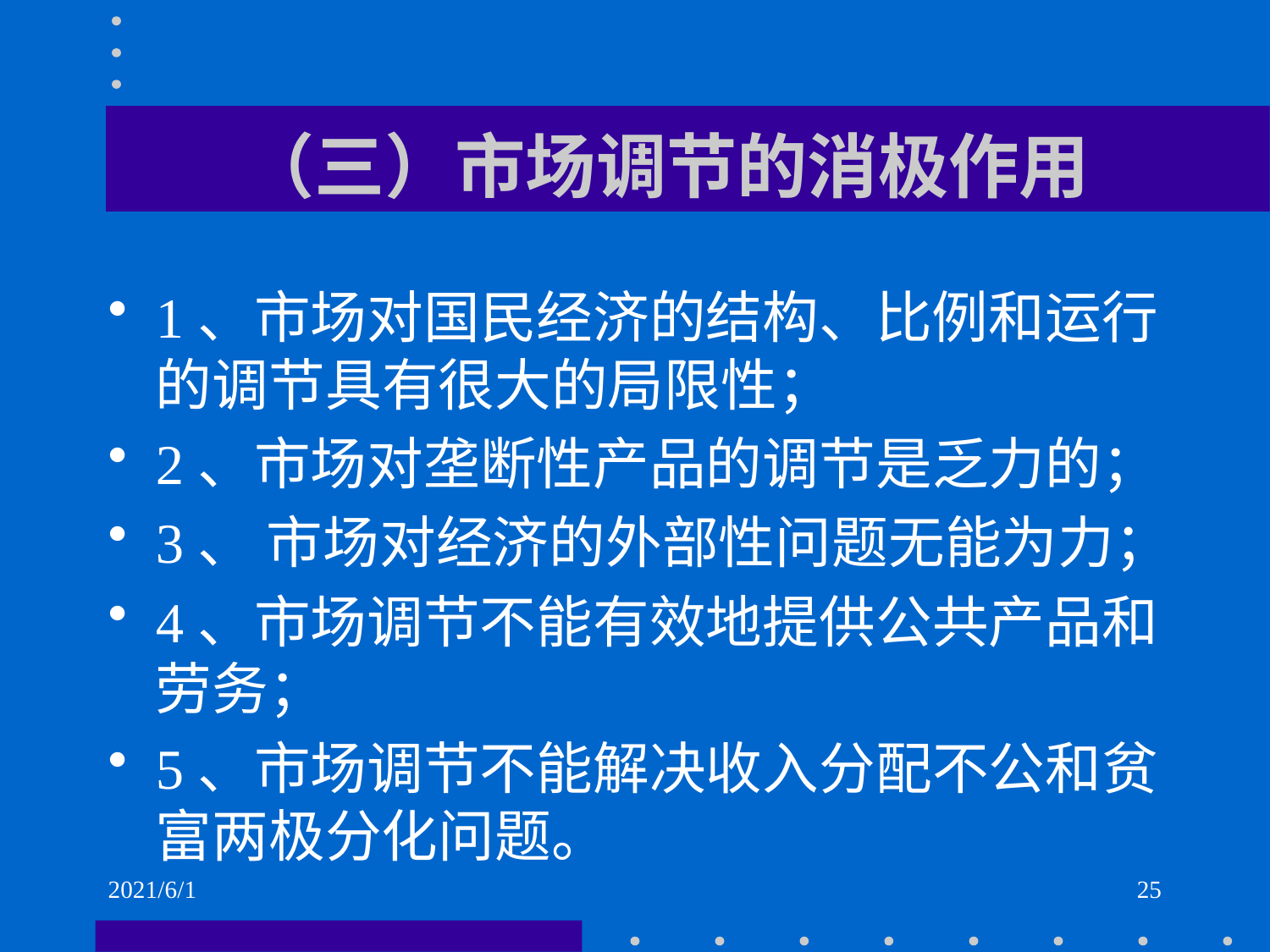

# （三）市场调节的消极作用
1、市场对国民经济的结构、比例和运行的调节具有很大的局限性；
2、市场对垄断性产品的调节是乏力的；
3、 市场对经济的外部性问题无能为力；
4、市场调节不能有效地提供公共产品和劳务；
5、市场调节不能解决收入分配不公和贫富两极分化问题。
2021/6/1
25